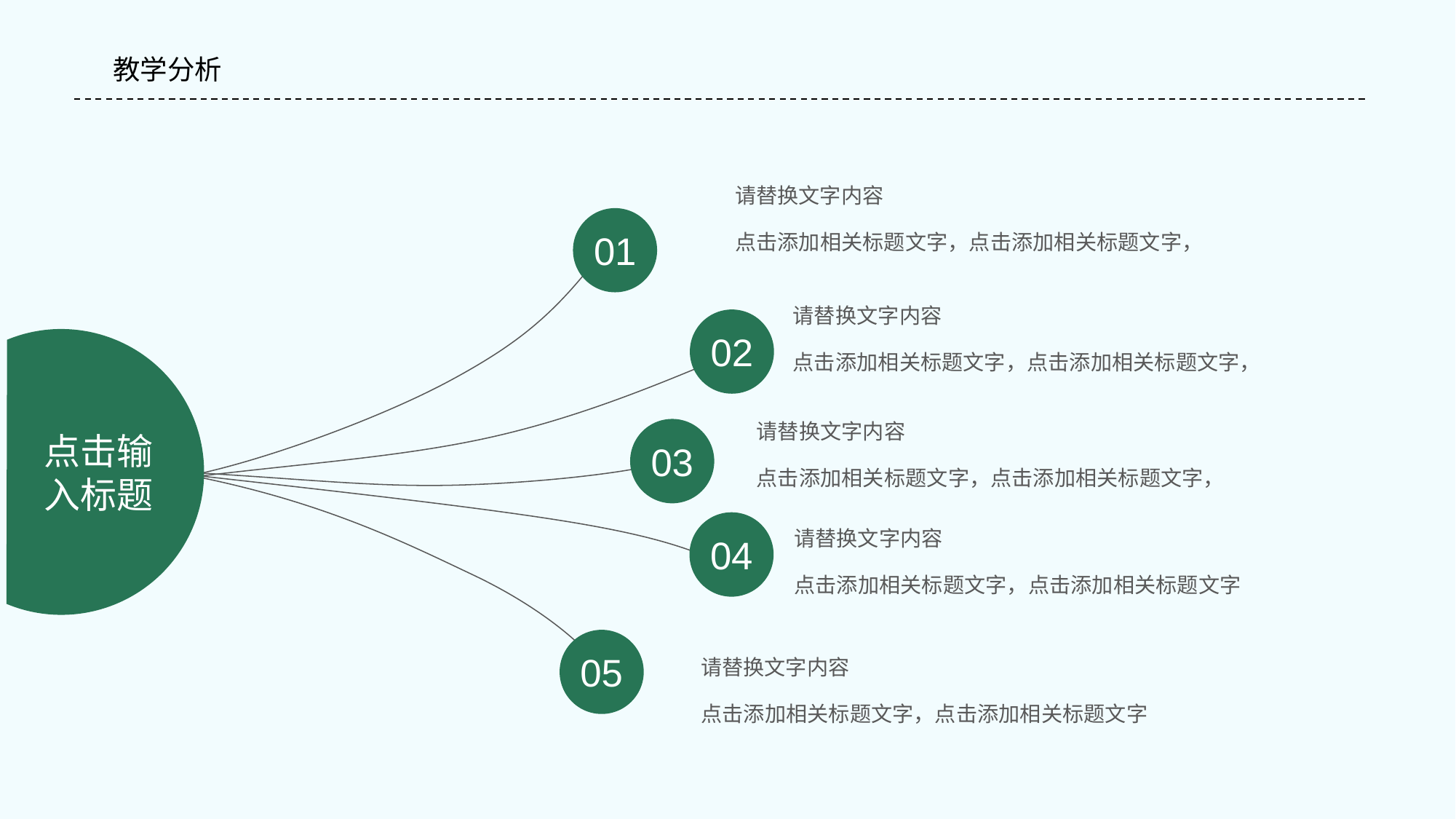

#
教学分析
请替换文字内容
01
点击添加相关标题文字，点击添加相关标题文字，

请替换文字内容
02
点击输
入标题
点击添加相关标题文字，点击添加相关标题文字，
请替换文字内容
03
点击添加相关标题文字，点击添加相关标题文字，
04
请替换文字内容
点击添加相关标题文字，点击添加相关标题文字
05
请替换文字内容
点击添加相关标题文字，点击添加相关标题文字